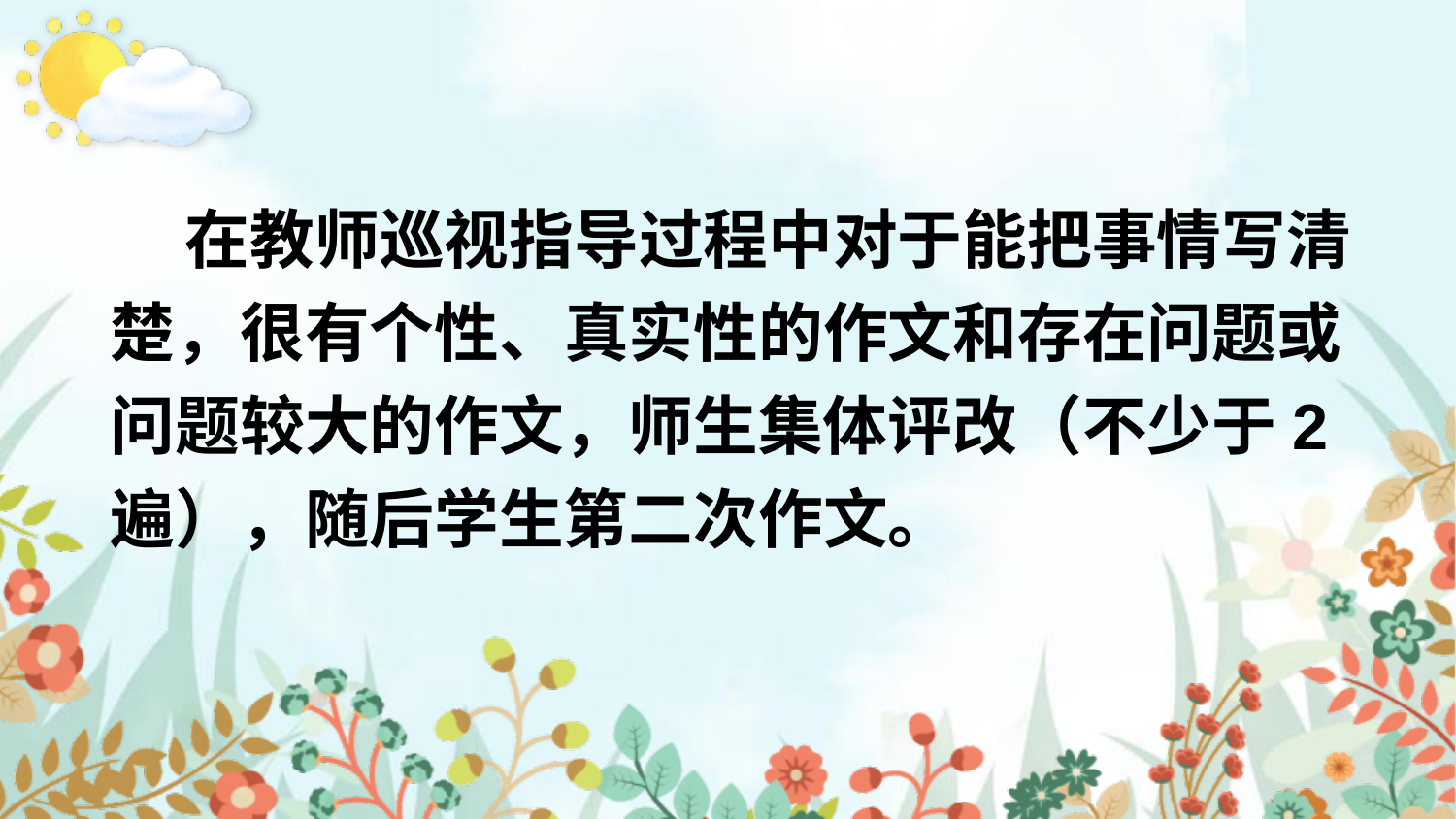

在教师巡视指导过程中对于能把事情写清楚，很有个性、真实性的作文和存在问题或问题较大的作文，师生集体评改（不少于2遍），随后学生第二次作文。